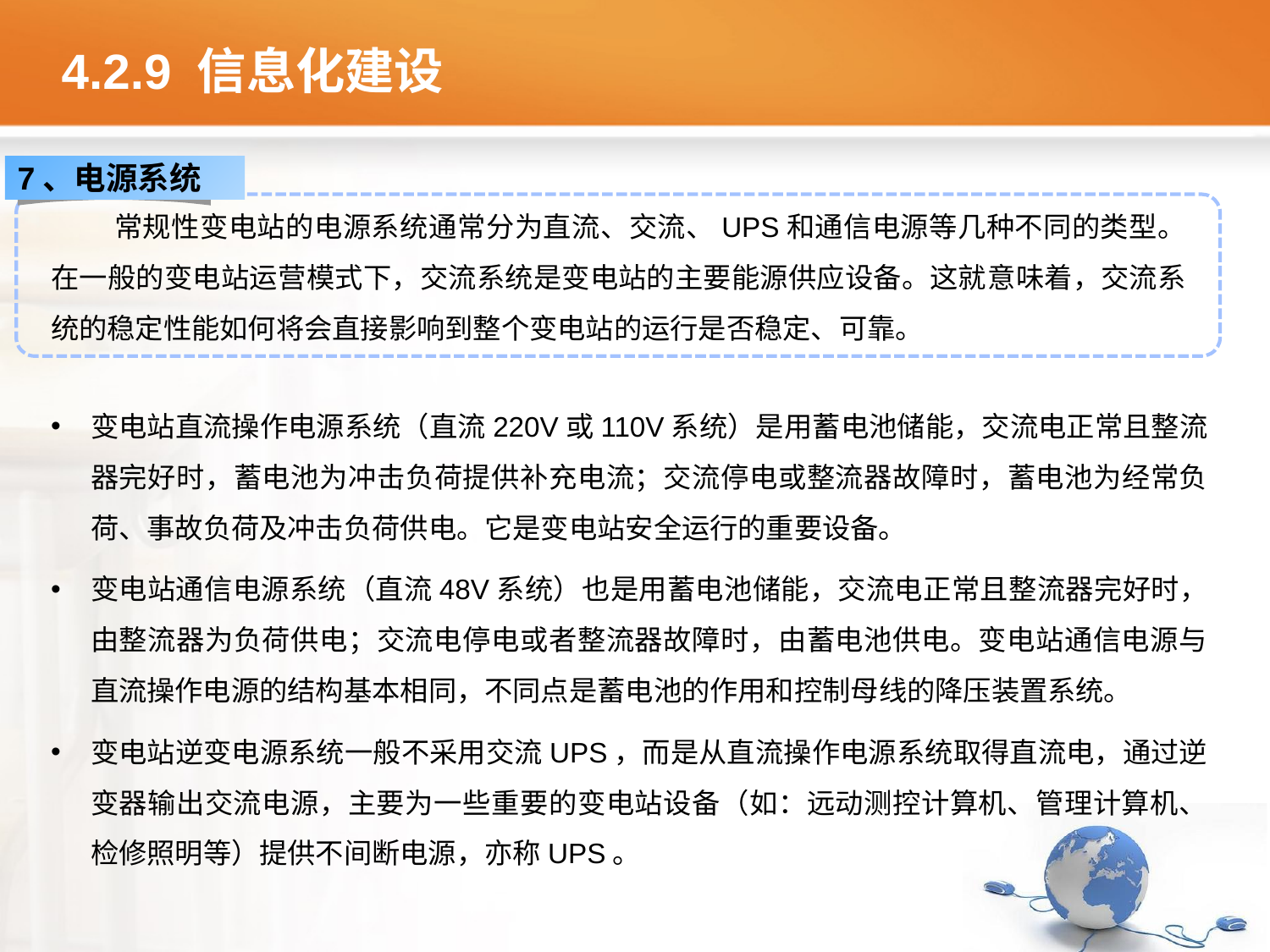

4.2.9 信息化建设
7、电源系统

常规性变电站的电源系统通常分为直流、交流、UPS和通信电源等几种不同的类型。在一般的变电站运营模式下，交流系统是变电站的主要能源供应设备。这就意味着，交流系统的稳定性能如何将会直接影响到整个变电站的运行是否稳定、可靠。

变电站直流操作电源系统（直流220V或110V系统）是用蓄电池储能，交流电正常且整流器完好时，蓄电池为冲击负荷提供补充电流；交流停电或整流器故障时，蓄电池为经常负荷、事故负荷及冲击负荷供电。它是变电站安全运行的重要设备。
变电站通信电源系统（直流48V系统）也是用蓄电池储能，交流电正常且整流器完好时，由整流器为负荷供电；交流电停电或者整流器故障时，由蓄电池供电。变电站通信电源与直流操作电源的结构基本相同，不同点是蓄电池的作用和控制母线的降压装置系统。
变电站逆变电源系统一般不采用交流UPS，而是从直流操作电源系统取得直流电，通过逆变器输出交流电源，主要为一些重要的变电站设备（如：远动测控计算机、管理计算机、检修照明等）提供不间断电源，亦称UPS。